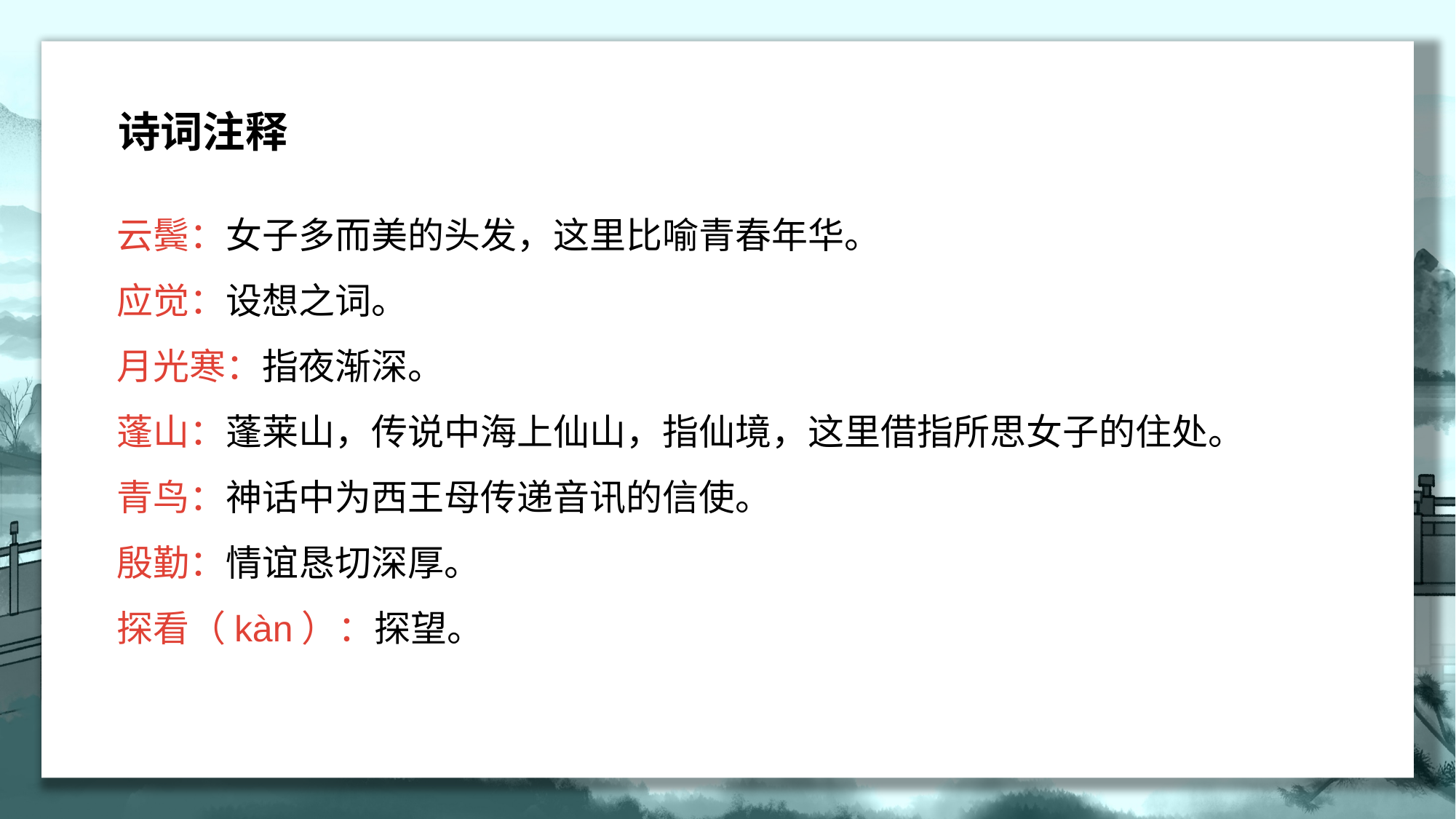

诗词注释
云鬓：女子多而美的头发，这里比喻青春年华。
应觉：设想之词。
月光寒：指夜渐深。
蓬山：蓬莱山，传说中海上仙山，指仙境，这里借指所思女子的住处。
青鸟：神话中为西王母传递音讯的信使。
殷勤：情谊恳切深厚。
探看（kàn）：探望。